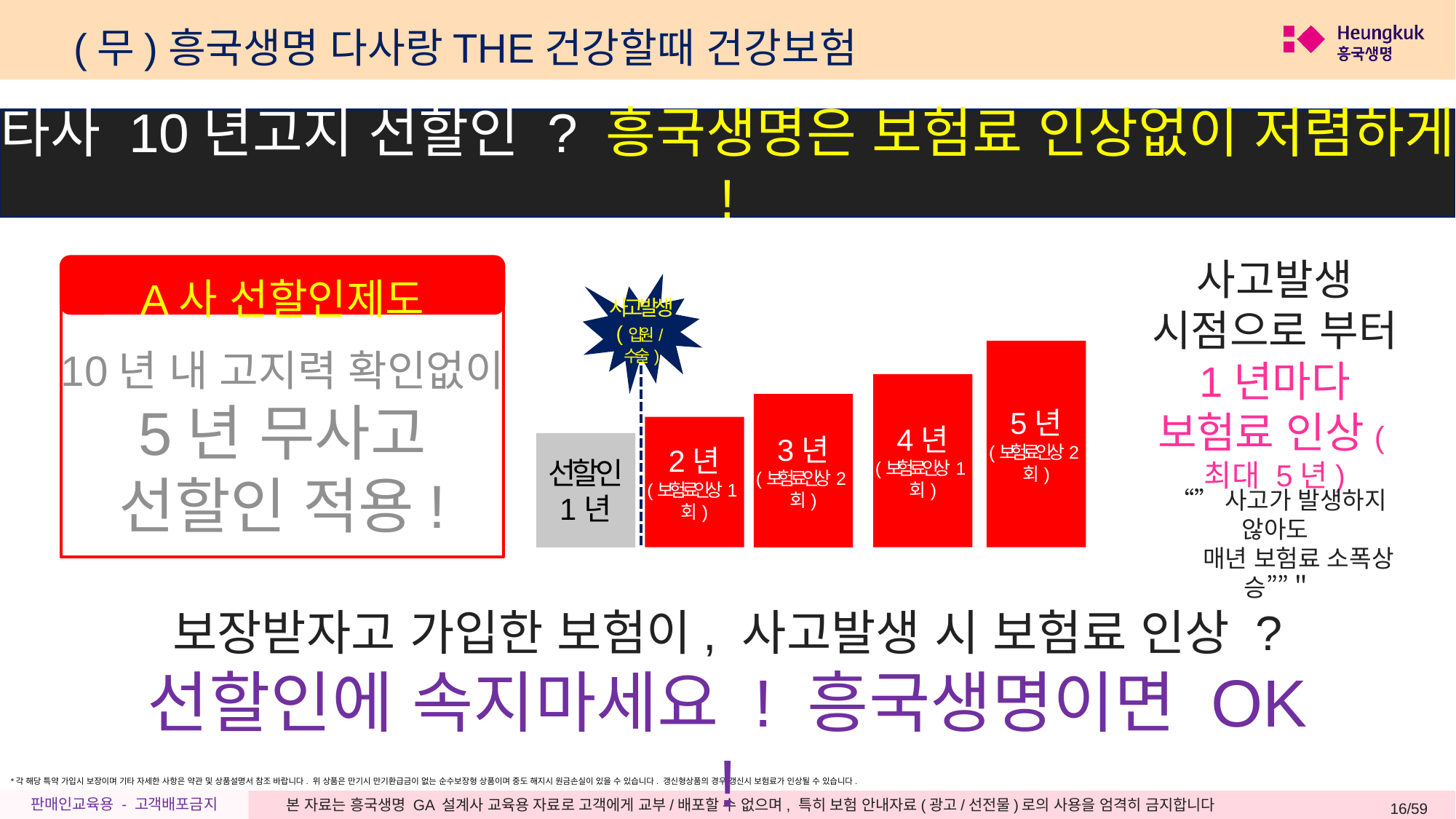

(무)흥국생명 다사랑THE건강할때 건강보험
타사 10년고지 선할인 ? 흥국생명은 보험료 인상없이 저렴하게 !

사고발생
(입원/수술)
5년
(보험료인상2회)
4년
(보험료인상 1회)
3년
(보험료인상2회)
2년
(보험료인상1회)
선할인
1년
사고발생 시점으로 부터 1년마다 보험료 인상(최대 5년)
A사 선할인제도

10년 내 고지력 확인없이
5년 무사고
선할인 적용!
사고발생
(입원/수술)
5년
(보험료인상2회)
4년
(보험료인상 1회)
선할인
1년
무사고
2년
무사고
3년
“”사고가 발생하지 않아도
     매년 보험료 소폭상승””＂
보장받자고 가입한 보험이, 사고발생 시 보험료 인상 ?
선할인에 속지마세요 ! 흥국생명이면 OK !
*각 해당 특약 가입시 보장이며 기타 자세한 사항은 약관 및 상품설명서 참조 바랍니다. 위 상품은 만기시 만기환급금이 없는 순수보장형 상품이며 중도 해지시 원금손실이 있을 수 있습니다. 갱신형상품의 경우 갱신시 보험료가 인상될 수 있습니다.
16/59